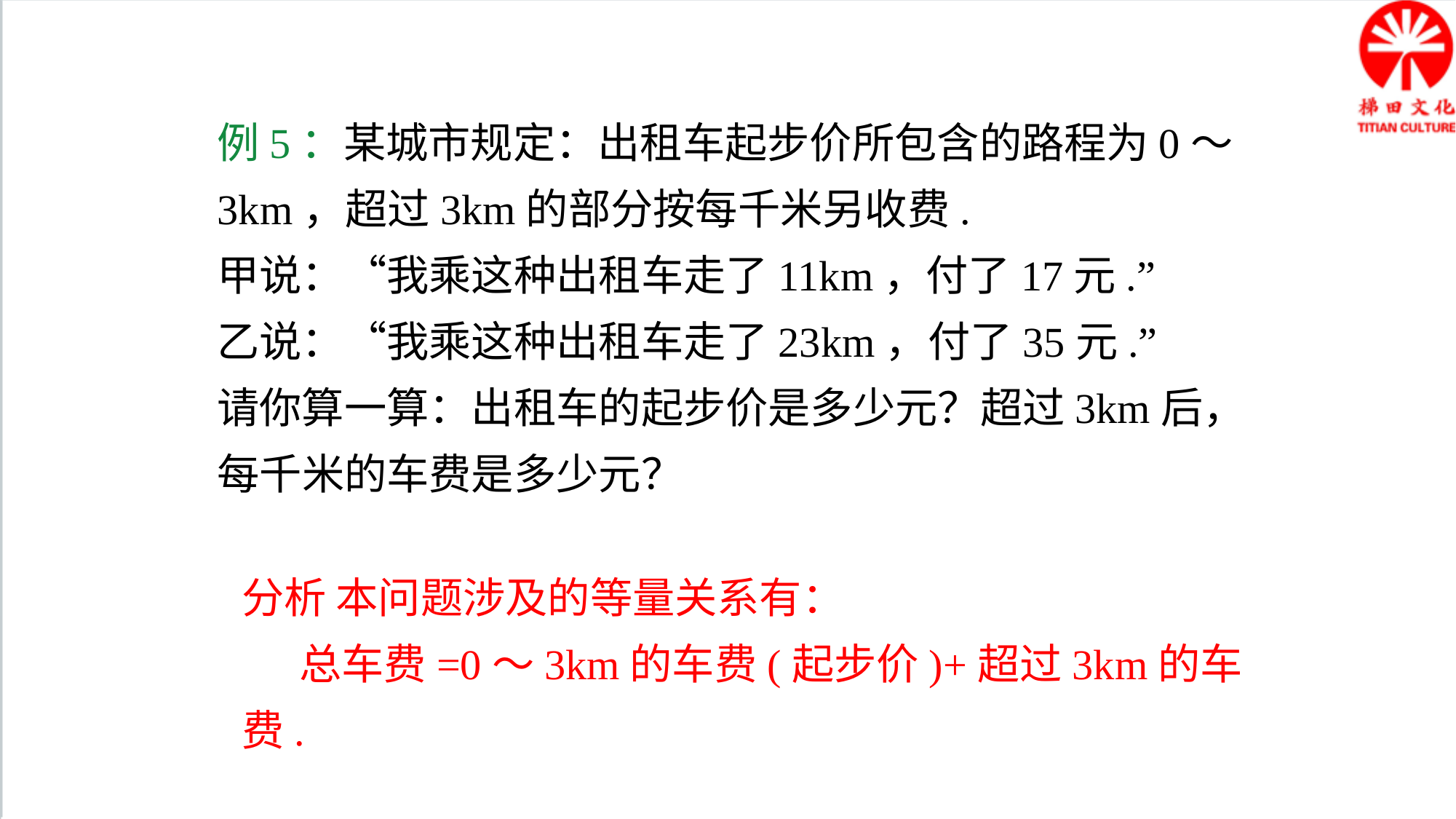

例5：某城市规定：出租车起步价所包含的路程为0～3km，超过3km的部分按每千米另收费.
甲说：“我乘这种出租车走了11km，付了17元.”
乙说：“我乘这种出租车走了23km，付了35元.”
请你算一算：出租车的起步价是多少元？超过3km后，每千米的车费是多少元？
分析 本问题涉及的等量关系有：
     总车费=0～3km的车费(起步价)+超过3km的车费.